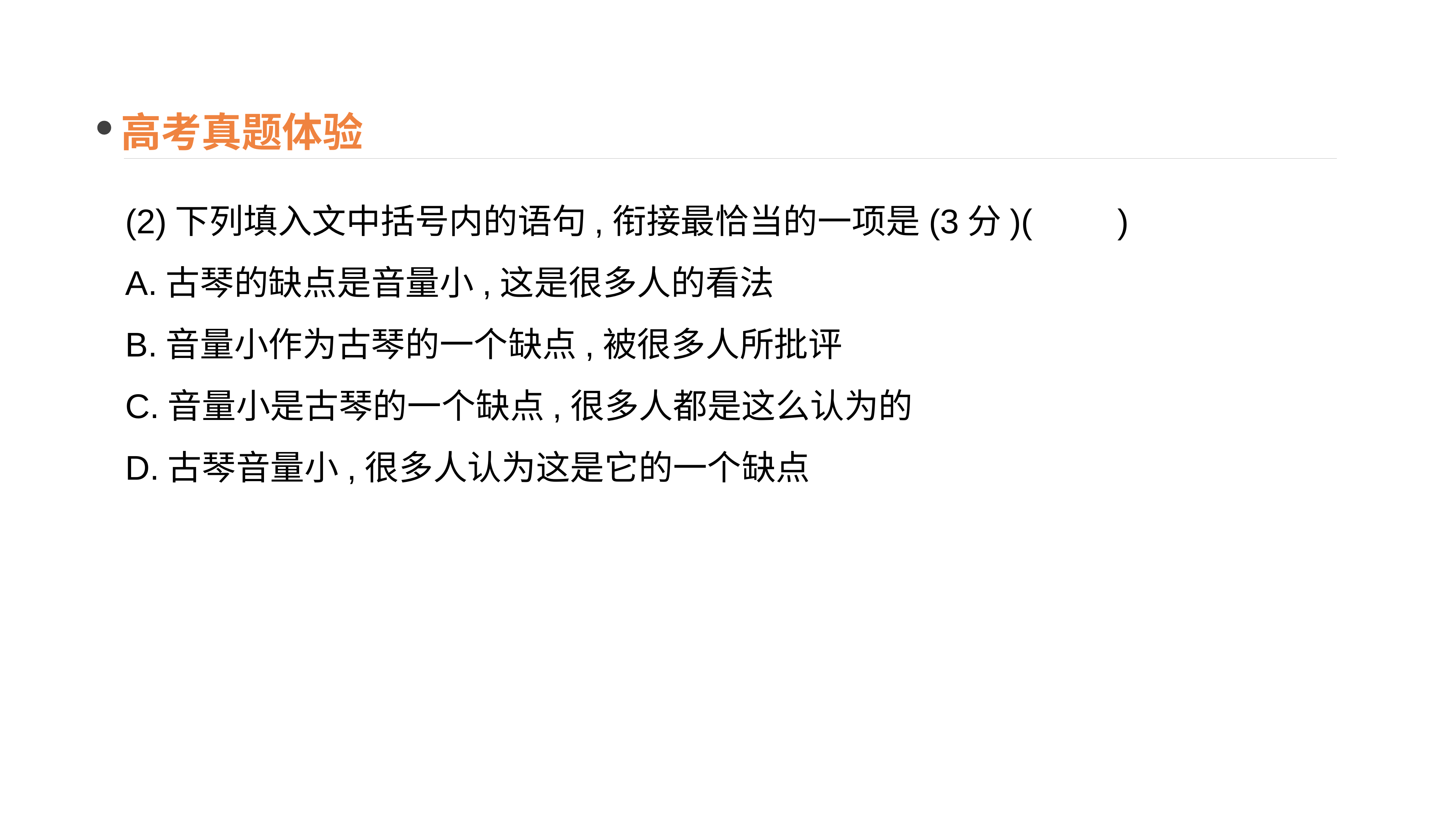

高考真题体验

(2)下列填入文中括号内的语句,衔接最恰当的一项是(3分)(　　)
A.古琴的缺点是音量小,这是很多人的看法
B.音量小作为古琴的一个缺点,被很多人所批评
C.音量小是古琴的一个缺点,很多人都是这么认为的
D.古琴音量小,很多人认为这是它的一个缺点